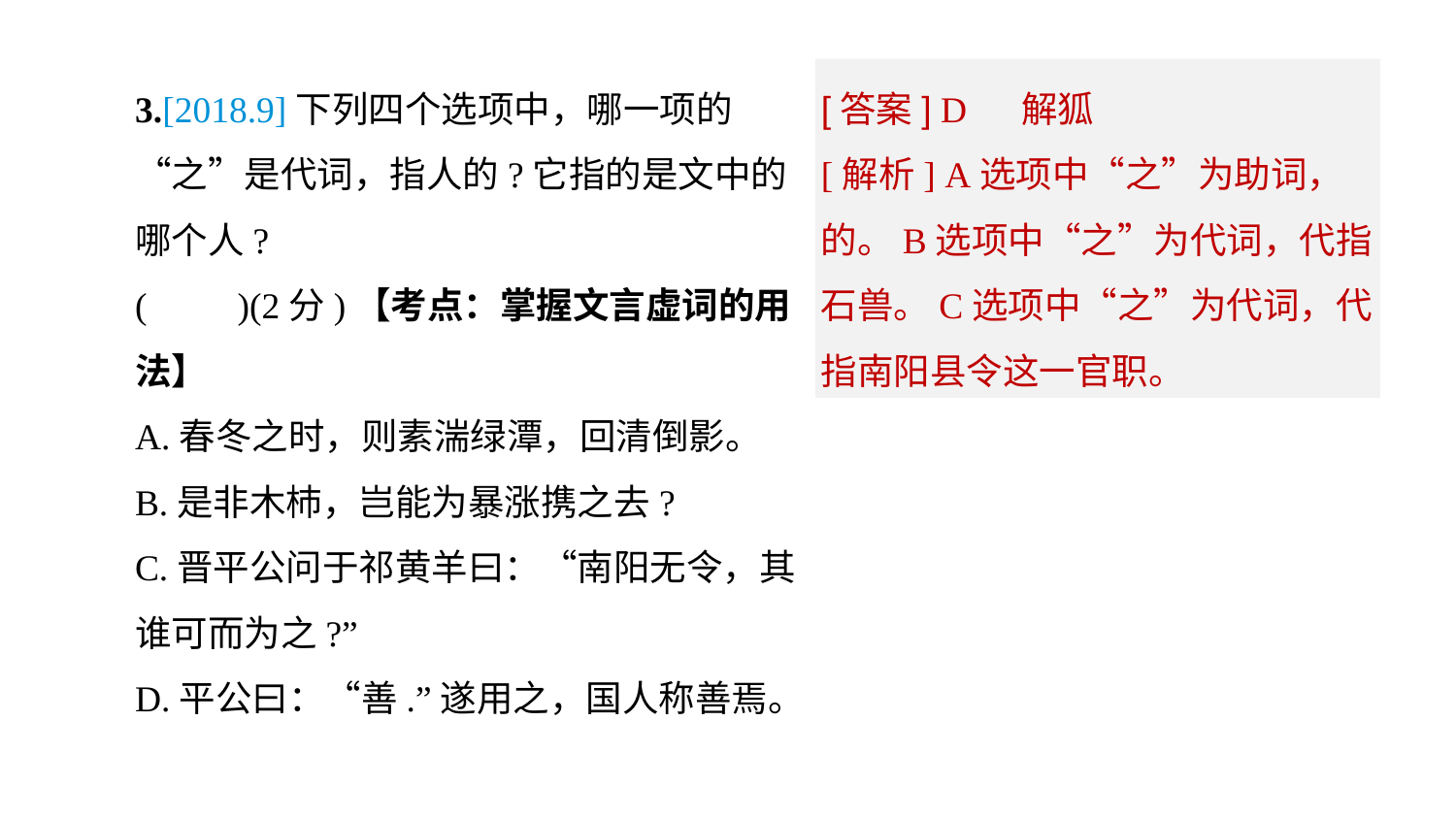

[答案] D 　解狐
[解析] A选项中“之”为助词，的。B选项中“之”为代词，代指石兽。C选项中“之”为代词，代指南阳县令这一官职。
3.[2018.9]下列四个选项中，哪一项的“之”是代词，指人的?它指的是文中的哪个人?
(　　)(2分)【考点：掌握文言虚词的用法】
A.春冬之时，则素湍绿潭，回清倒影。
B.是非木杮，岂能为暴涨携之去?
C.晋平公问于祁黄羊曰：“南阳无令，其谁可而为之?”
D.平公曰：“善.”遂用之，国人称善焉。